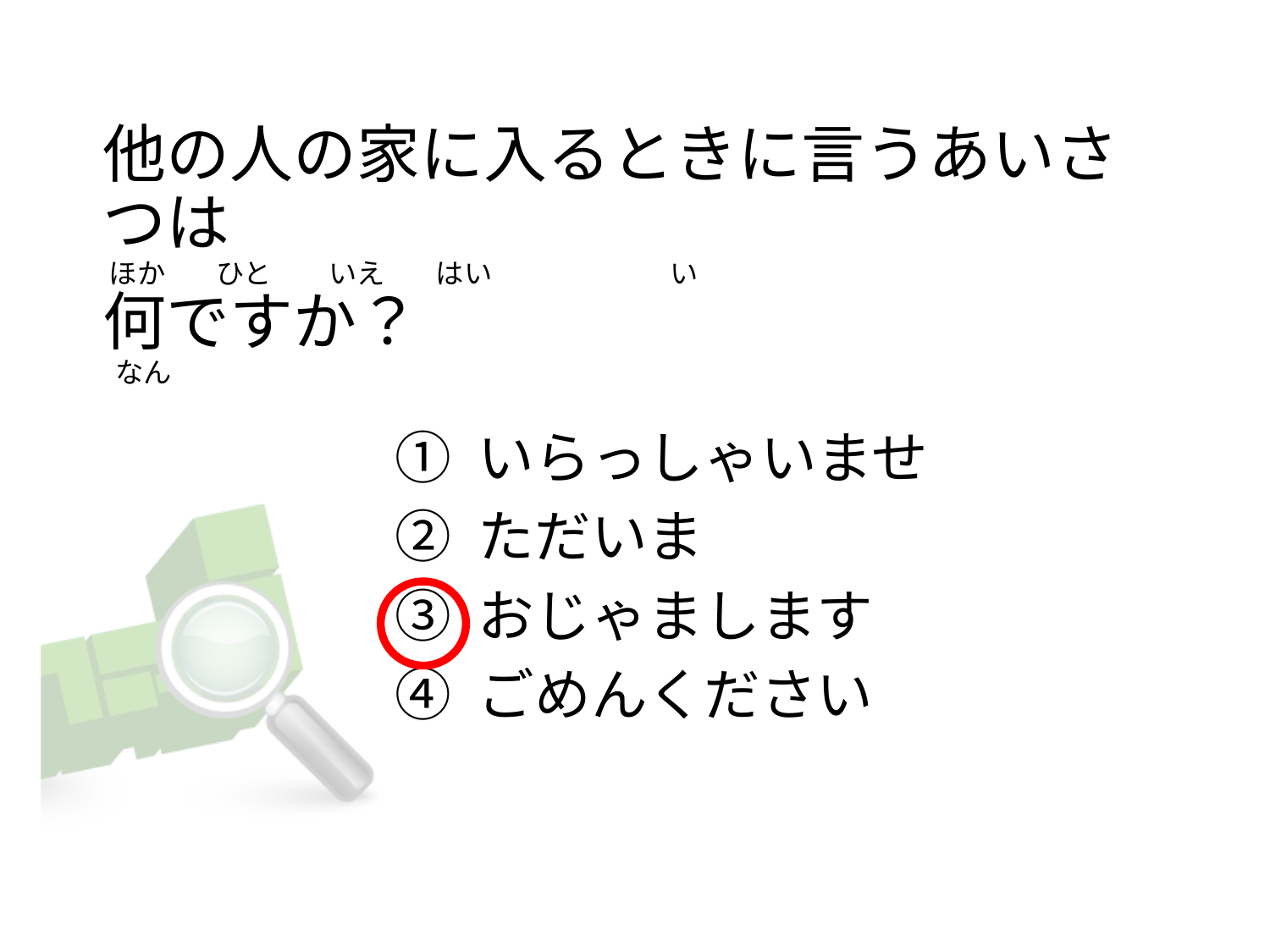

他の人の家に入るときに言うあいさつは
 ほか        ひと         いえ        はい                            い                     
何ですか？
 なん
① いらっしゃいませ
② ただいま
③ おじゃまします
④ ごめんください